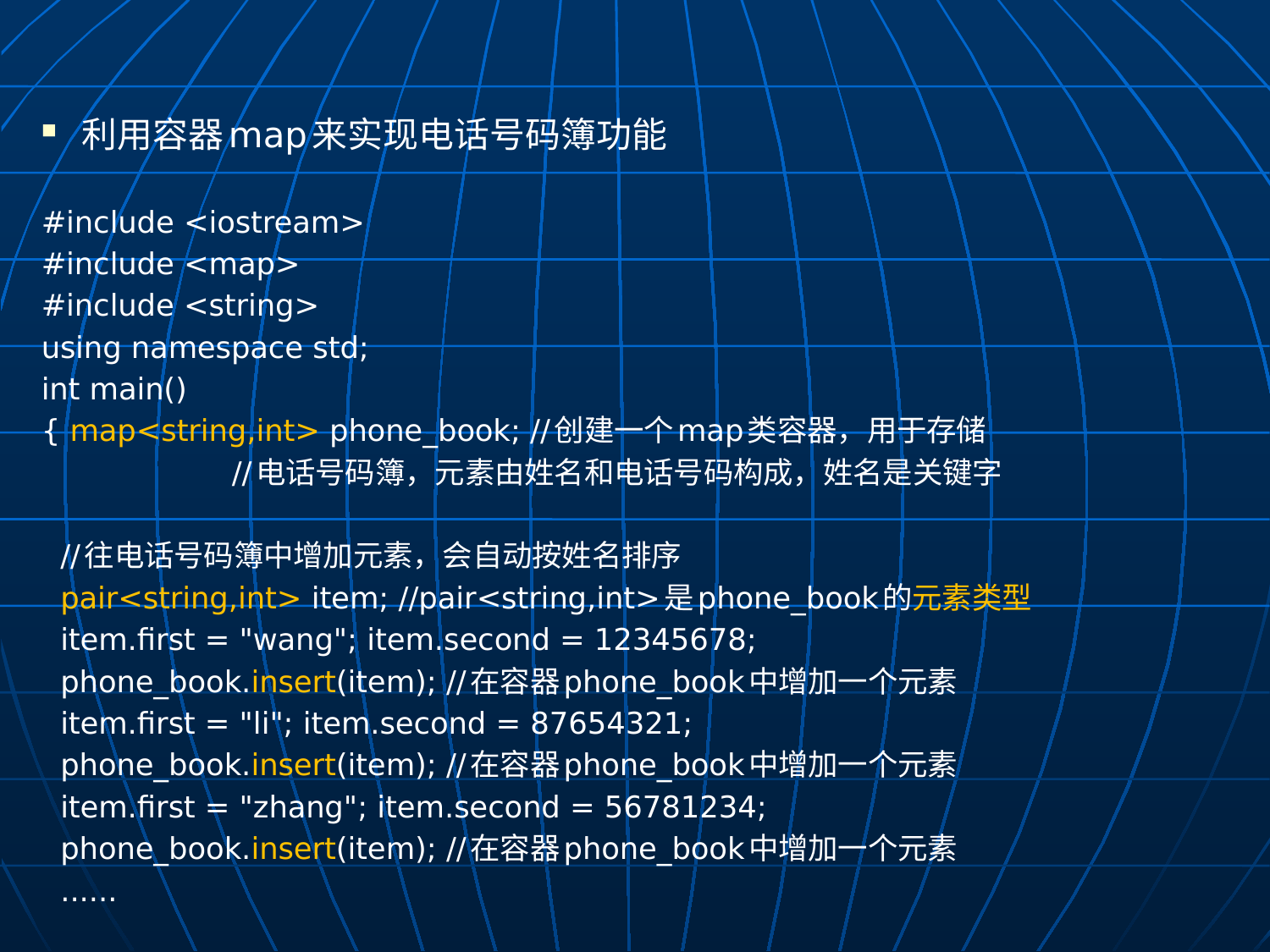

利用容器map来实现电话号码簿功能

#include <iostream>
#include <map>
#include <string>
using namespace std;
int main()
{ map<string,int> phone_book; //创建一个map类容器，用于存储
                    //电话号码簿，元素由姓名和电话号码构成，姓名是关键字

  //往电话号码簿中增加元素，会自动按姓名排序
  pair<string,int> item; //pair<string,int>是phone_book的元素类型
  item.first = "wang"; item.second = 12345678;
  phone_book.insert(item); //在容器phone_book中增加一个元素
  item.first = "li"; item.second = 87654321;
  phone_book.insert(item); //在容器phone_book中增加一个元素
  item.first = "zhang"; item.second = 56781234;
  phone_book.insert(item); //在容器phone_book中增加一个元素
  ......